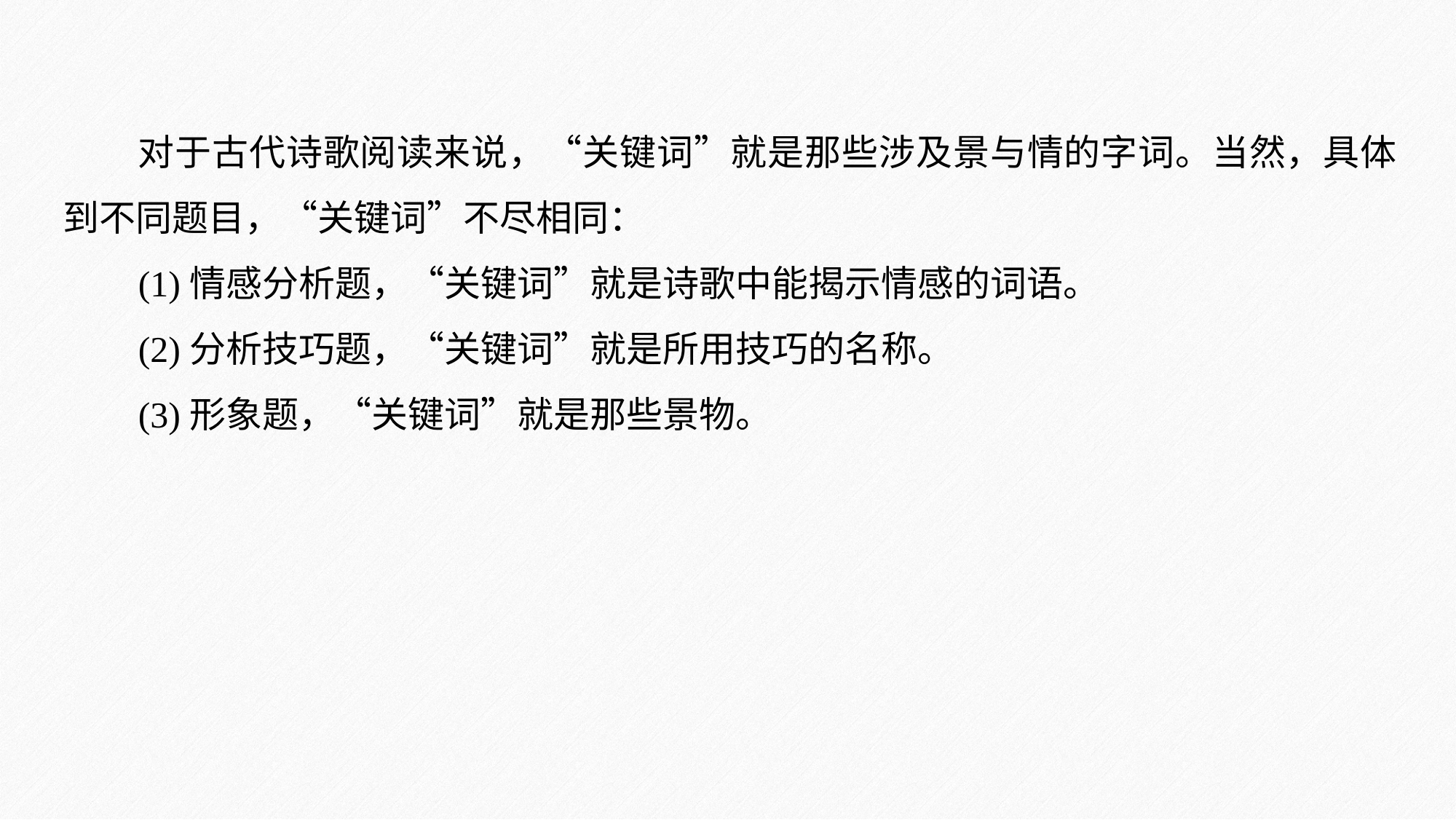

对于古代诗歌阅读来说，“关键词”就是那些涉及景与情的字词。当然，具体到不同题目，“关键词”不尽相同：
(1)情感分析题，“关键词”就是诗歌中能揭示情感的词语。
(2)分析技巧题，“关键词”就是所用技巧的名称。
(3)形象题，“关键词”就是那些景物。